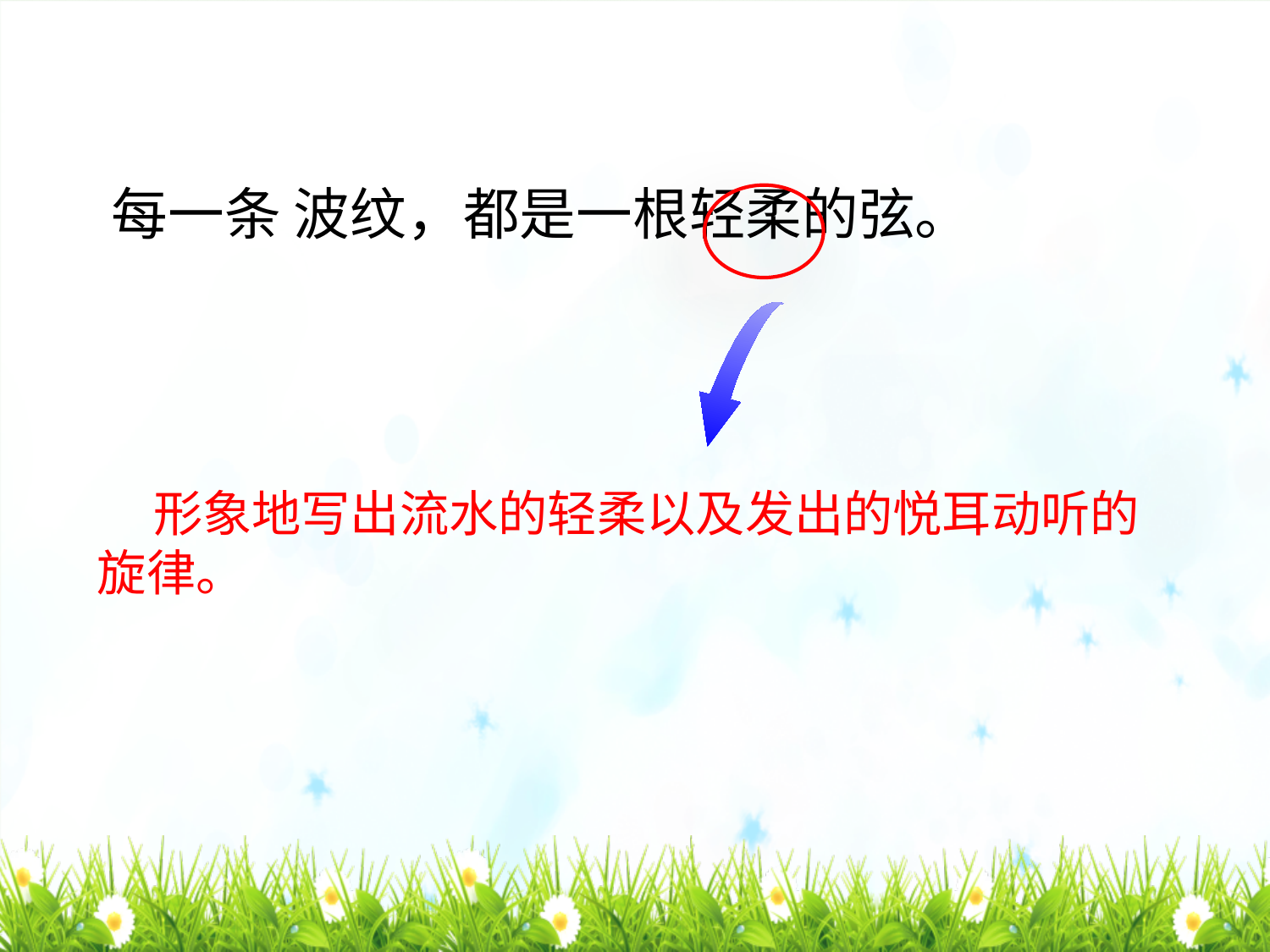

每一条 波纹，都是一根轻柔的弦。

    形象地写出流水的轻柔以及发出的悦耳动听的旋律。